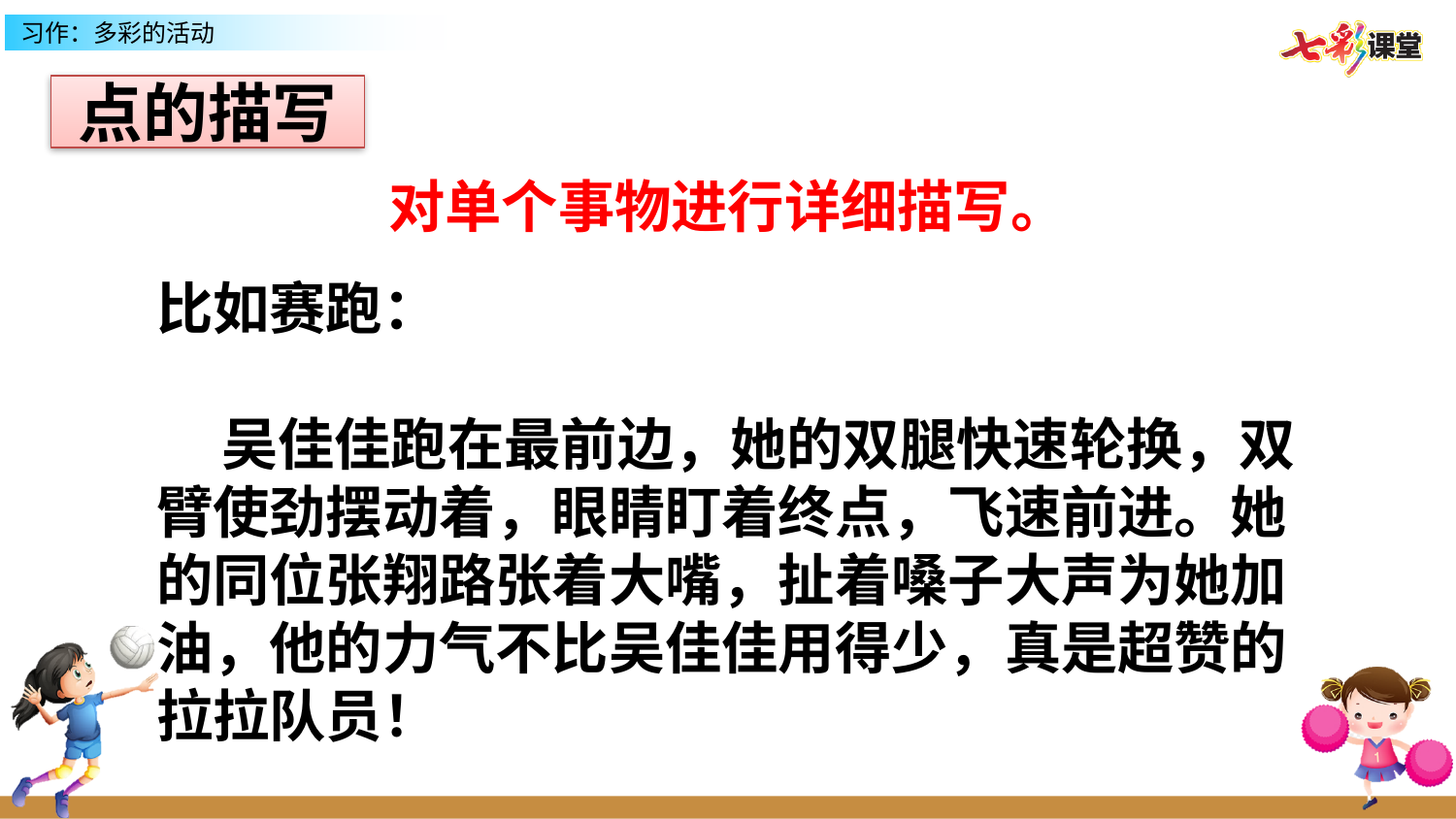

点的描写
对单个事物进行详细描写。
比如赛跑：

    吴佳佳跑在最前边，她的双腿快速轮换，双臂使劲摆动着，眼睛盯着终点，飞速前进。她的同位张翔路张着大嘴，扯着嗓子大声为她加油，他的力气不比吴佳佳用得少，真是超赞的拉拉队员！